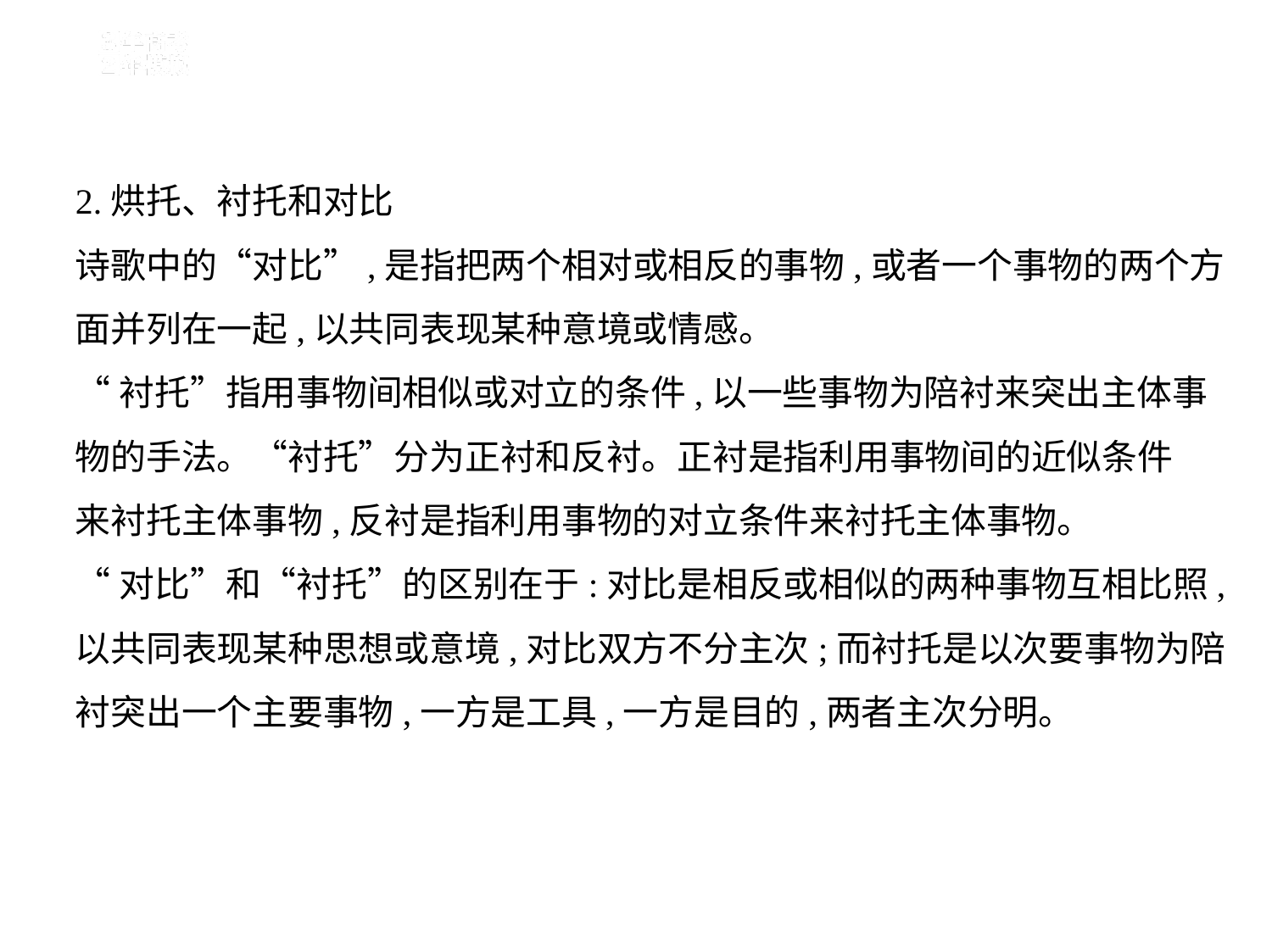

2.烘托、衬托和对比
诗歌中的“对比”,是指把两个相对或相反的事物,或者一个事物的两个方
面并列在一起,以共同表现某种意境或情感。
“衬托”指用事物间相似或对立的条件,以一些事物为陪衬来突出主体事
物的手法。“衬托”分为正衬和反衬。正衬是指利用事物间的近似条件
来衬托主体事物,反衬是指利用事物的对立条件来衬托主体事物。
“对比”和“衬托”的区别在于:对比是相反或相似的两种事物互相比照,
以共同表现某种思想或意境,对比双方不分主次;而衬托是以次要事物为陪
衬突出一个主要事物,一方是工具,一方是目的,两者主次分明。